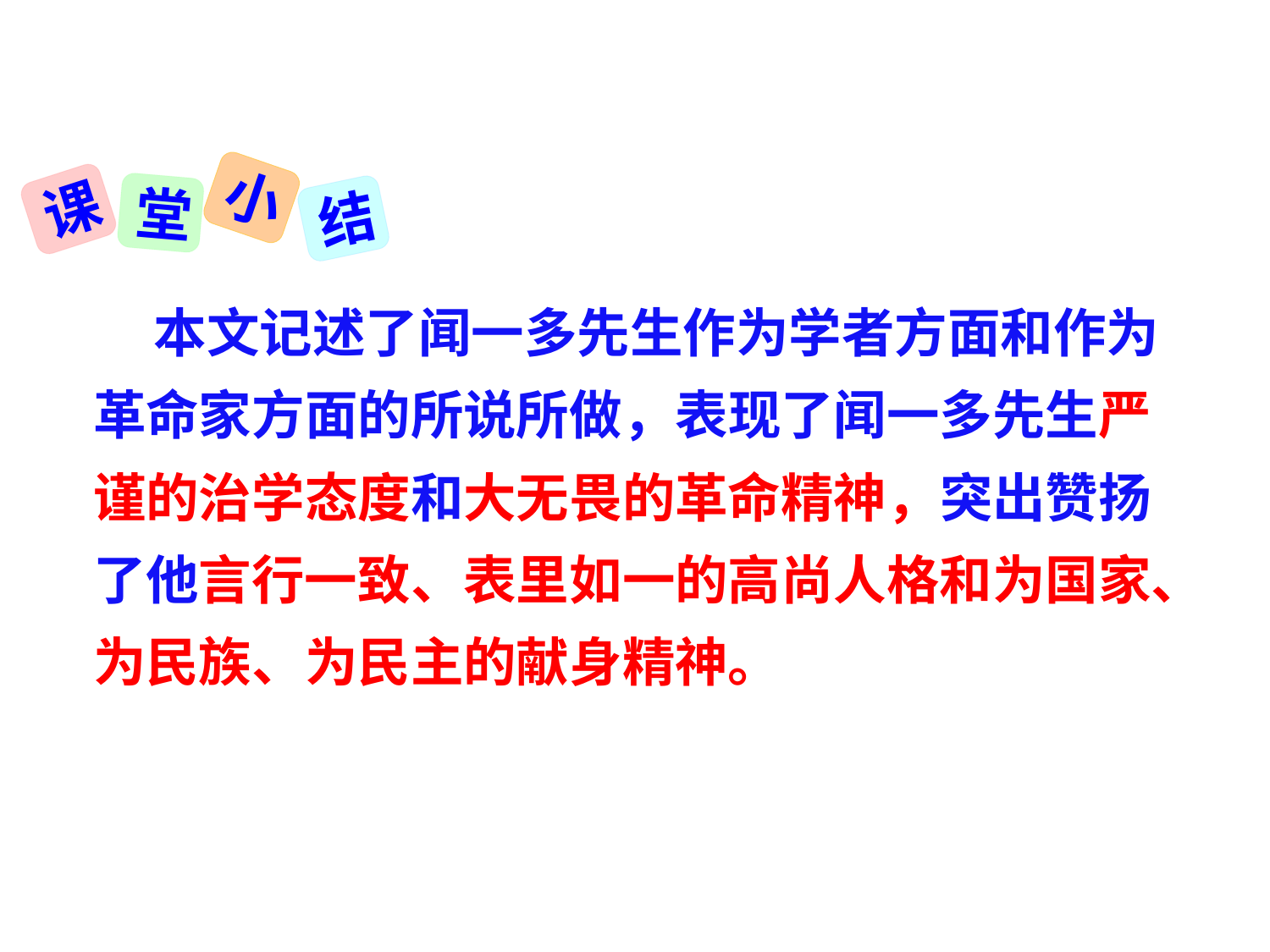

小
课
堂
结
    本文记述了闻一多先生作为学者方面和作为革命家方面的所说所做，表现了闻一多先生严谨的治学态度和大无畏的革命精神，突出赞扬了他言行一致、表里如一的高尚人格和为国家、为民族、为民主的献身精神。